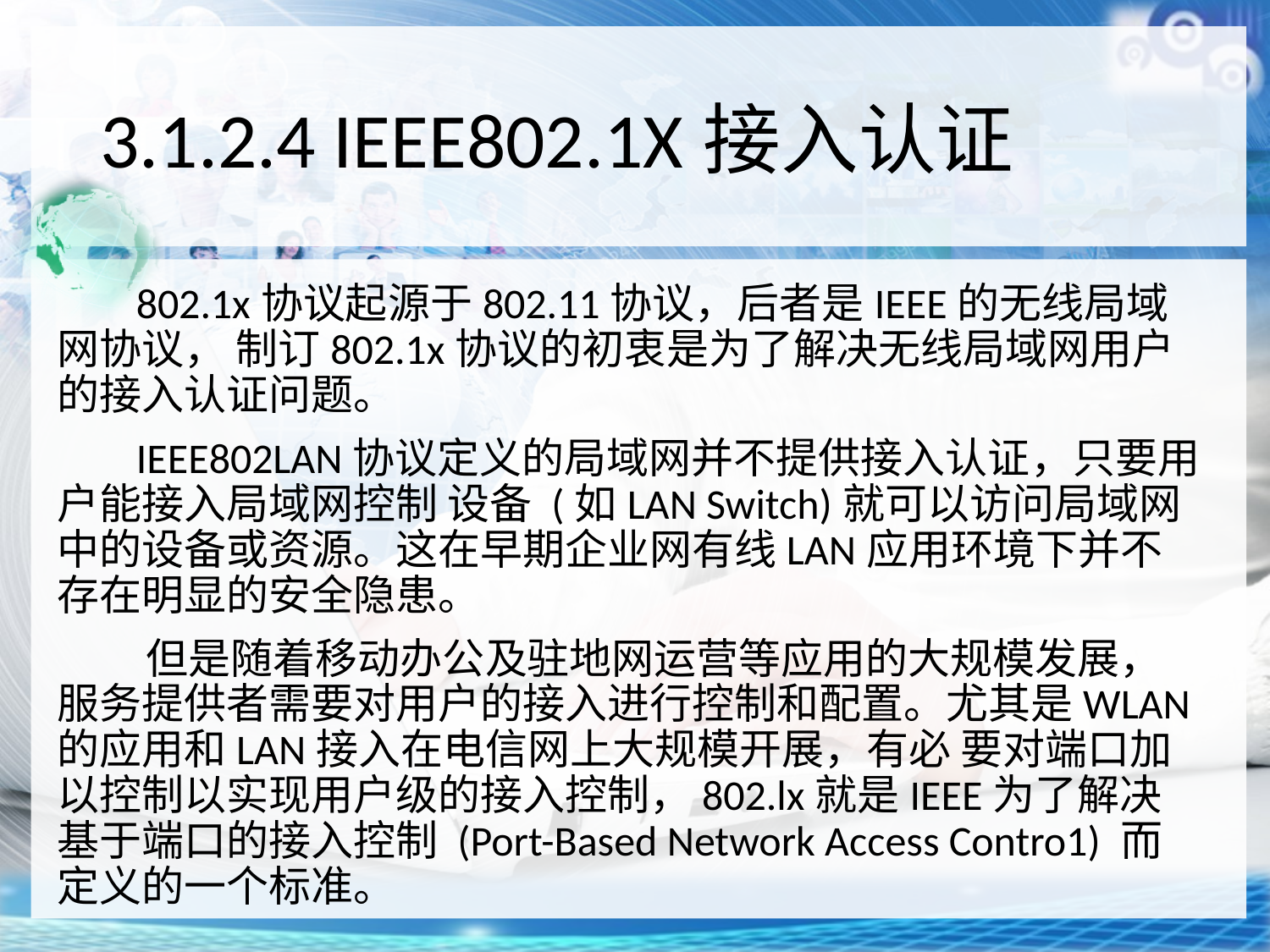

# 3.1.2.4 IEEE802.1X接入认证
     802.1x协议起源于802.11协议，后者是IEEE的无线局域网协议， 制订802.1x协议的初衷是为了解决无线局域网用户的接入认证问题。
     IEEE802LAN协议定义的局域网并不提供接入认证，只要用户能接入局域网控制 设备 (如LAN Switch)就可以访问局域网中的设备或资源。这在早期企业网有线LAN应用环境下并不存在明显的安全隐患。
     但是随着移动办公及驻地网运营等应用的大规模发展，服务提供者需要对用户的接入进行控制和配置。尤其是WLAN的应用和LAN接入在电信网上大规模开展，有必 要对端口加以控制以实现用户级的接入控制，802.lx就是IEEE为了解决基于端口的接入控制 (Port-Based Network Access Contro1) 而定义的一个标准。